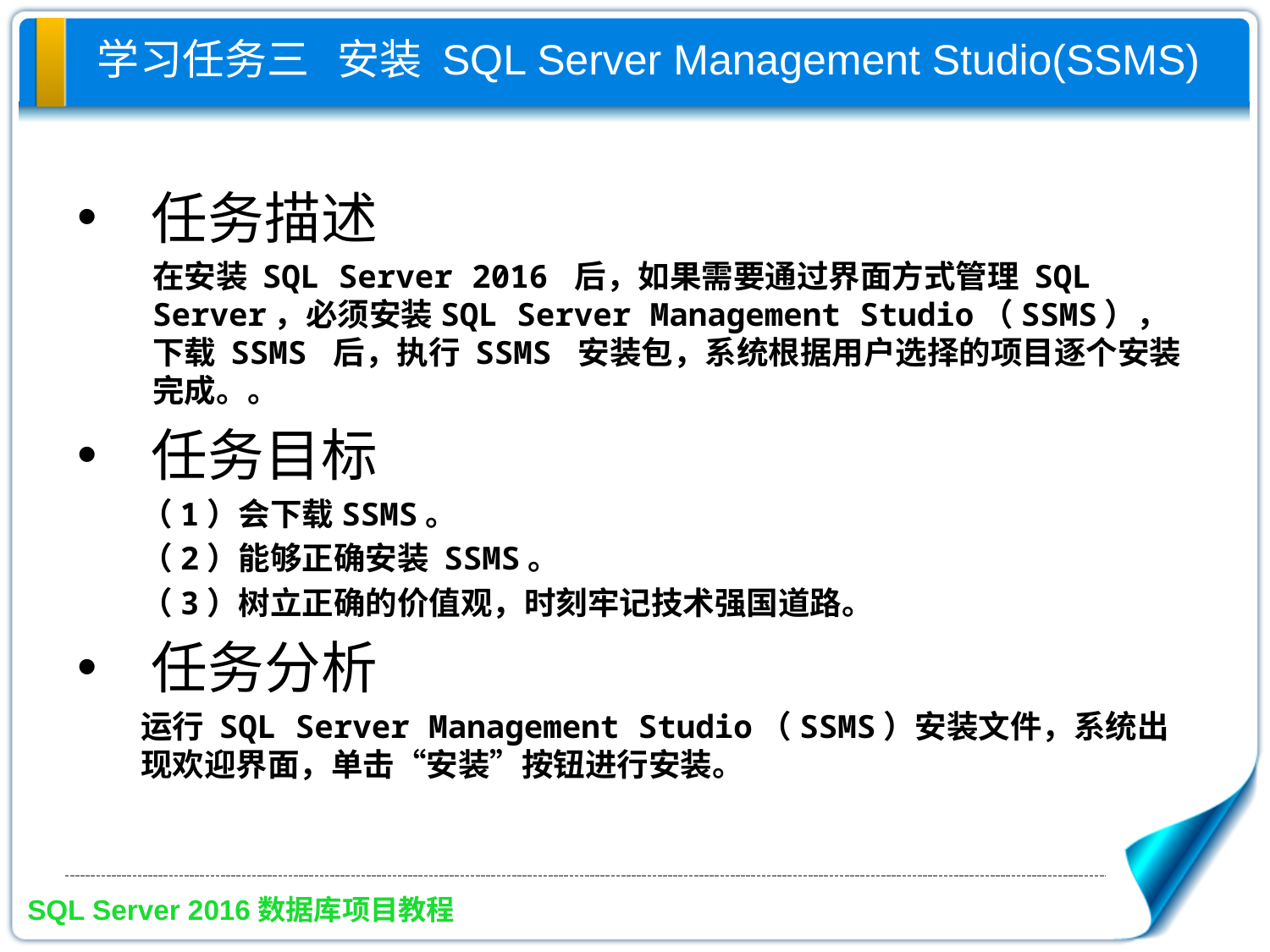

# 学习任务三   安装 SQL Server Management Studio(SSMS)
任务描述
在安装 SQL Server 2016 后，如果需要通过界面方式管理 SQL Server，必须安装SQL Server Management Studio（SSMS），下载 SSMS 后，执行 SSMS 安装包，系统根据用户选择的项目逐个安装完成。。
任务目标
（1）会下载SSMS。
（2）能够正确安装 SSMS。
（3）树立正确的价值观，时刻牢记技术强国道路。
任务分析
运行 SQL Server Management Studio（SSMS）安装文件，系统出现欢迎界面，单击“安装”按钮进行安装。